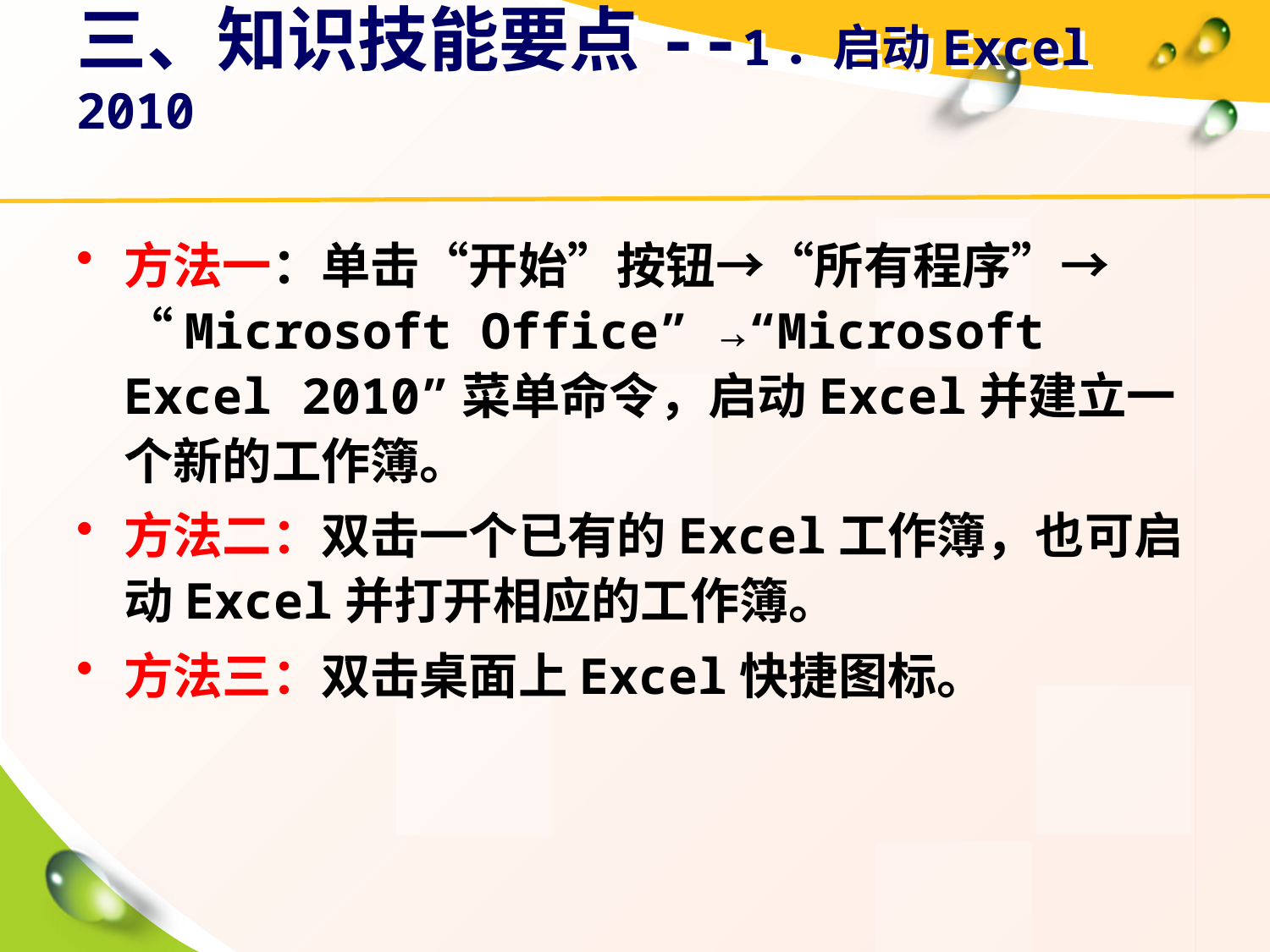

# 三、知识技能要点--1．启动Excel 2010
方法一：单击“开始”按钮→“所有程序”→“Microsoft Office” →“Microsoft Excel 2010”菜单命令，启动Excel并建立一个新的工作簿。
方法二：双击一个已有的Excel工作簿，也可启动Excel并打开相应的工作簿。
方法三：双击桌面上Excel快捷图标。